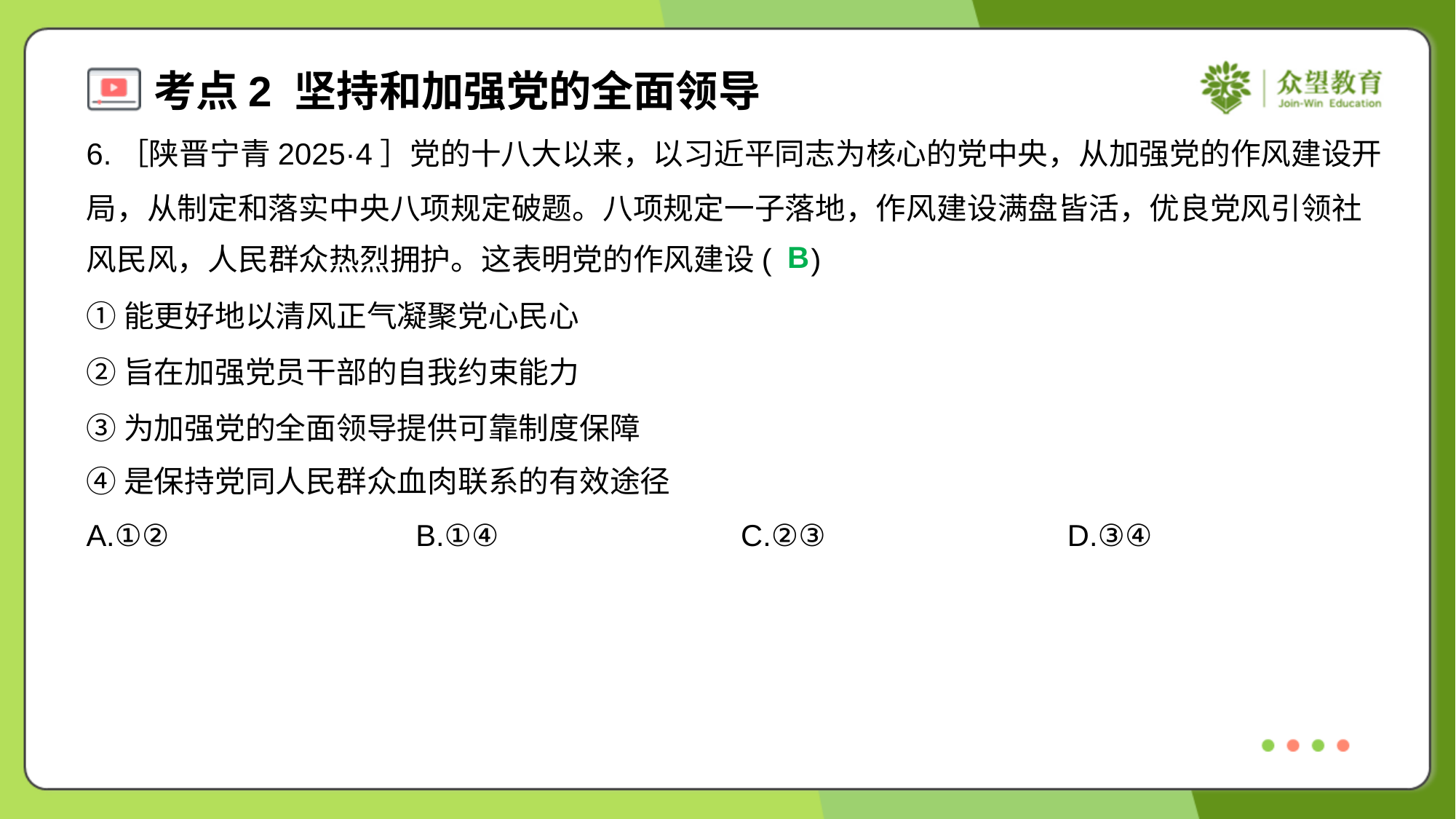

6.［陕晋宁青2025·4］党的十八大以来，以习近平同志为核心的党中央，从加强党的作风建设开
局，从制定和落实中央八项规定破题。八项规定一子落地，作风建设满盘皆活，优良党风引领社
风民风，人民群众热烈拥护。这表明党的作风建设(     )
B
①能更好地以清风正气凝聚党心民心
②旨在加强党员干部的自我约束能力
③为加强党的全面领导提供可靠制度保障
④是保持党同人民群众血肉联系的有效途径
A.①②	B.①④	C.②③	D.③④